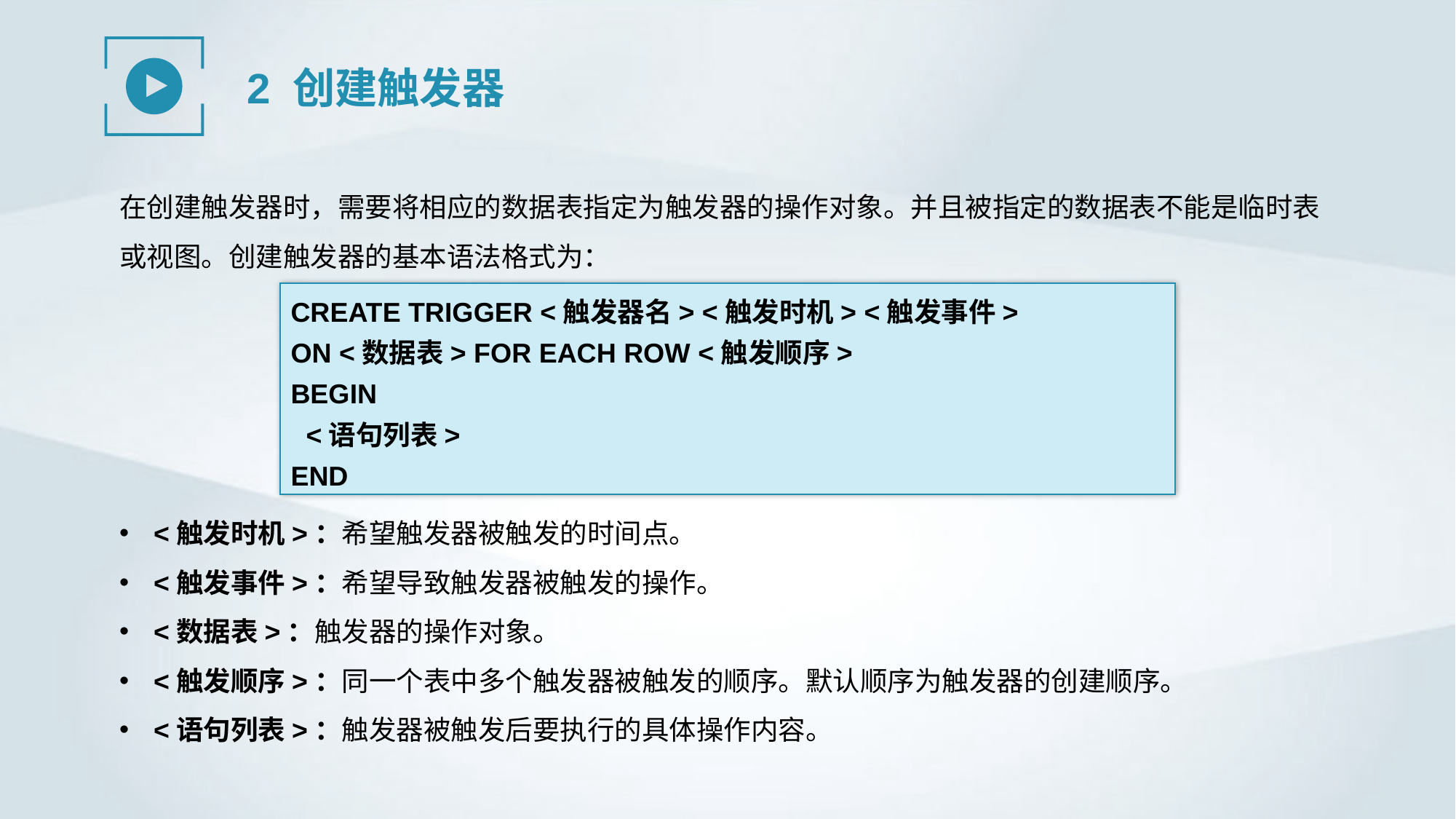

2 创建触发器
在创建触发器时，需要将相应的数据表指定为触发器的操作对象。并且被指定的数据表不能是临时表或视图。创建触发器的基本语法格式为：
CREATE TRIGGER <触发器名> <触发时机> <触发事件>
ON <数据表> FOR EACH ROW <触发顺序>
BEGIN
  <语句列表>
END
<触发时机>：希望触发器被触发的时间点。
<触发事件>：希望导致触发器被触发的操作。
<数据表>：触发器的操作对象。
<触发顺序>：同一个表中多个触发器被触发的顺序。默认顺序为触发器的创建顺序。
<语句列表>：触发器被触发后要执行的具体操作内容。